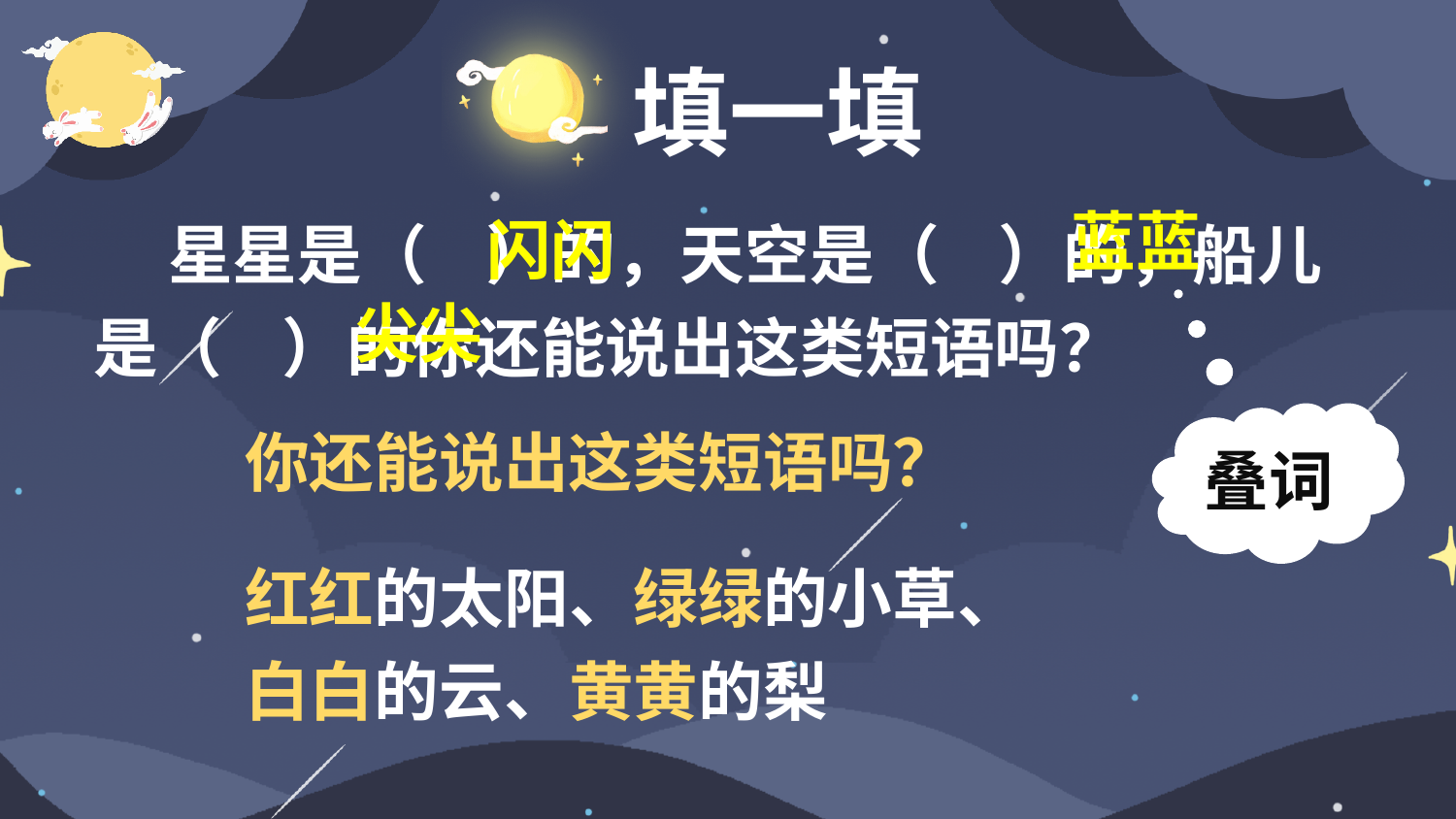

填一填
    星星是（    ）的，天空是（    ）的，船儿是（    ）的你还能说出这类短语吗？
蓝蓝
闪闪
尖尖
叠词
你还能说出这类短语吗？
红红的太阳、绿绿的小草、
白白的云、黄黄的梨